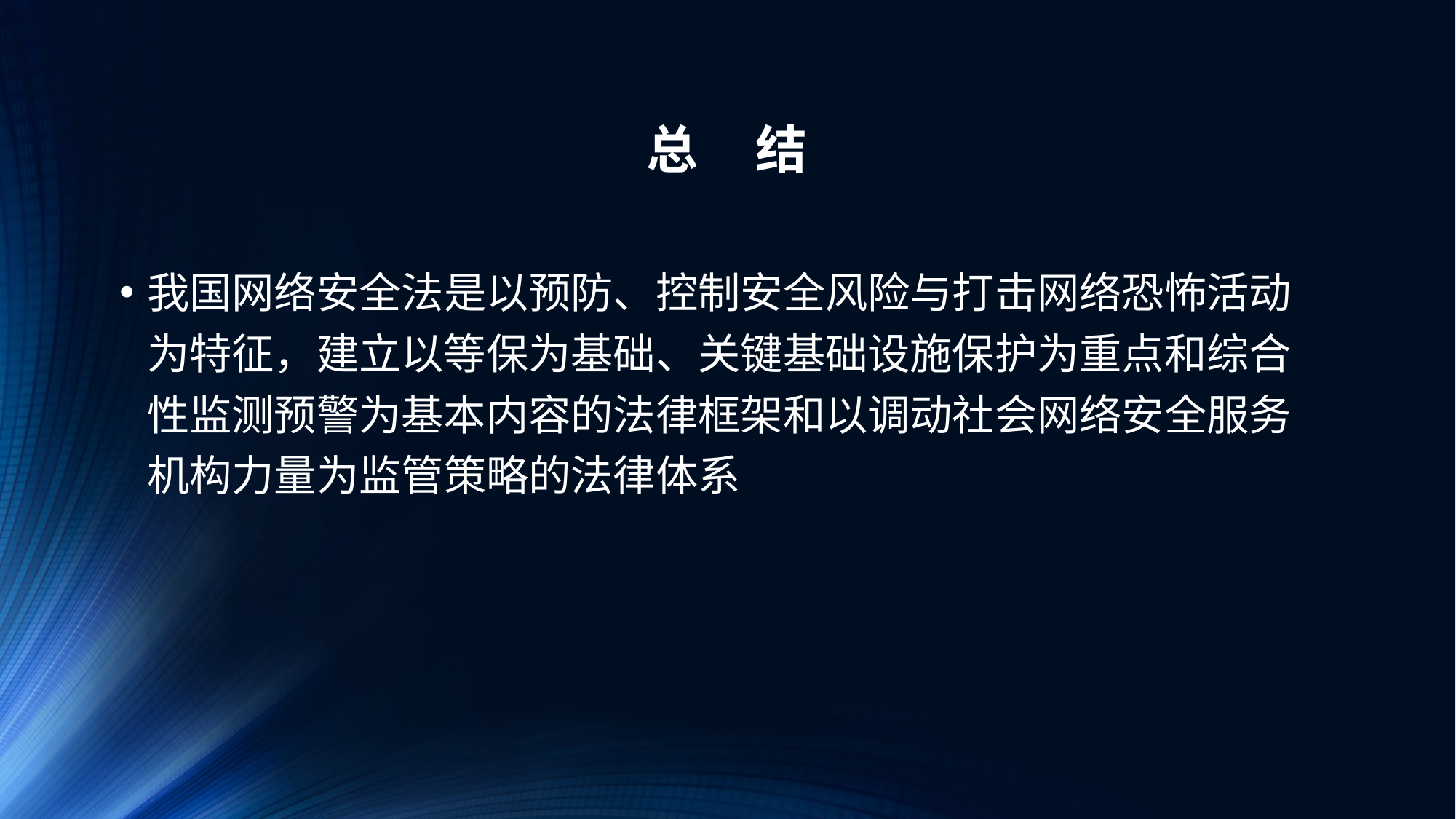

# 总     结
我国网络安全法是以预防、控制安全风险与打击网络恐怖活动为特征，建立以等保为基础、关键基础设施保护为重点和综合性监测预警为基本内容的法律框架和以调动社会网络安全服务机构力量为监管策略的法律体系